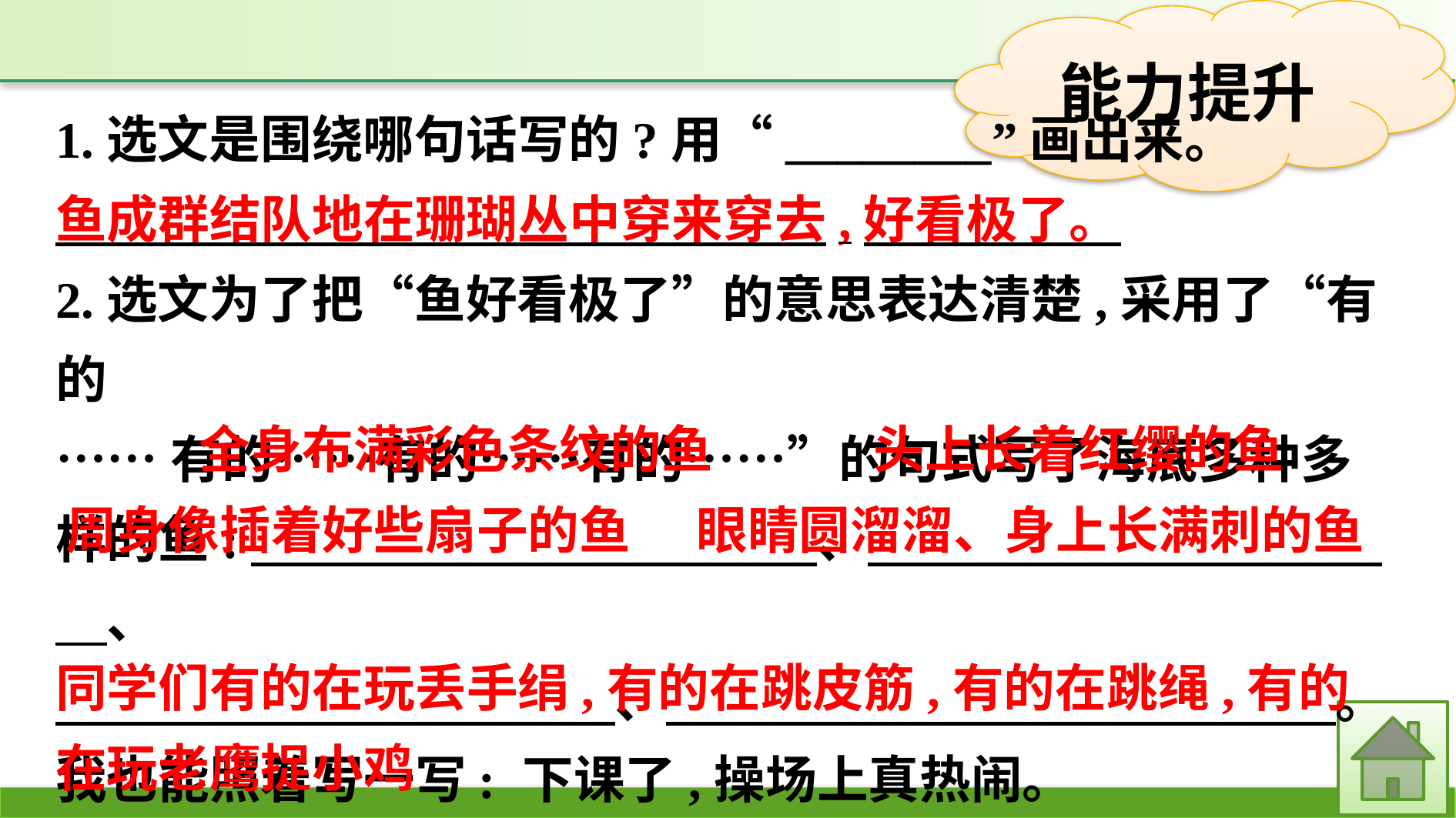

1.选文是围绕哪句话写的?用“________”画出来。
鱼成群结队地在珊瑚丛中穿来穿去,好看极了。
2.选文为了把“鱼好看极了”的意思表达清楚,采用了“有的
……有的……有的……有的……”的句式写了海底多种多样的鱼:　　　　　　　　　　　、　　　　　　　　　　　、
　                 　　　　　　、　　　                 　　     　　　。我也能照着写一写: 下课了,操场上真热闹。
头上长着红缨的鱼
全身布满彩色条纹的鱼
眼睛圆溜溜、身上长满刺的鱼
周身像插着好些扇子的鱼
同学们有的在玩丢手绢,有的在跳皮筋,有的在跳绳,有的在玩老鹰捉小鸡